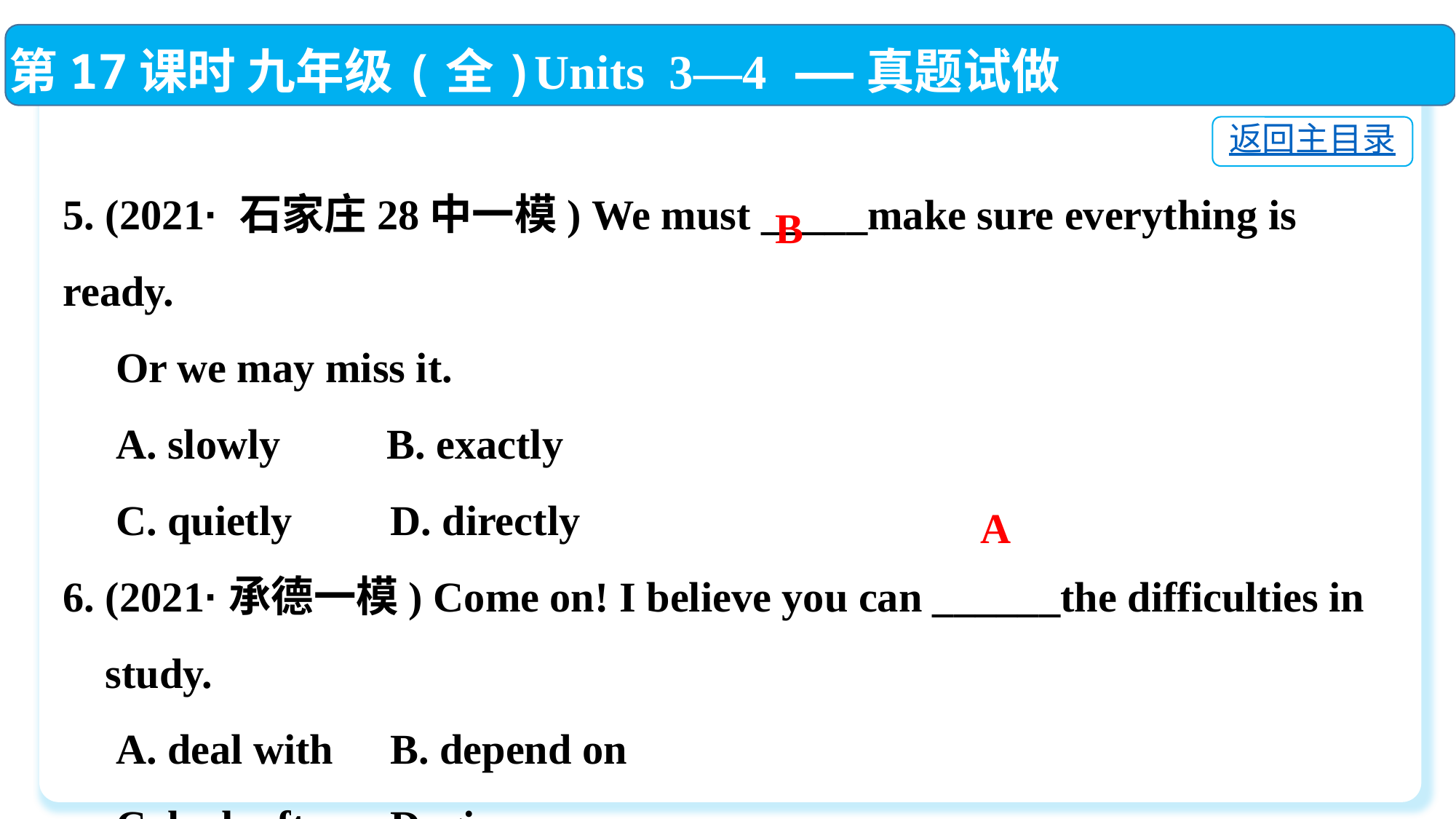

第17课时 九年级(全)Units  3—4 ——真题试做

5. (2021· 石家庄28中一模) We must _____make sure everything is ready.
     Or we may miss it.
     A. slowly	          B. exactly
     C. quietly  	D. directly
6. (2021·承德一模) Come on! I believe you can ______the difficulties in
    study.
     A. deal with	B. depend on
     C. look after	D. give up
返回主目录
 B
A